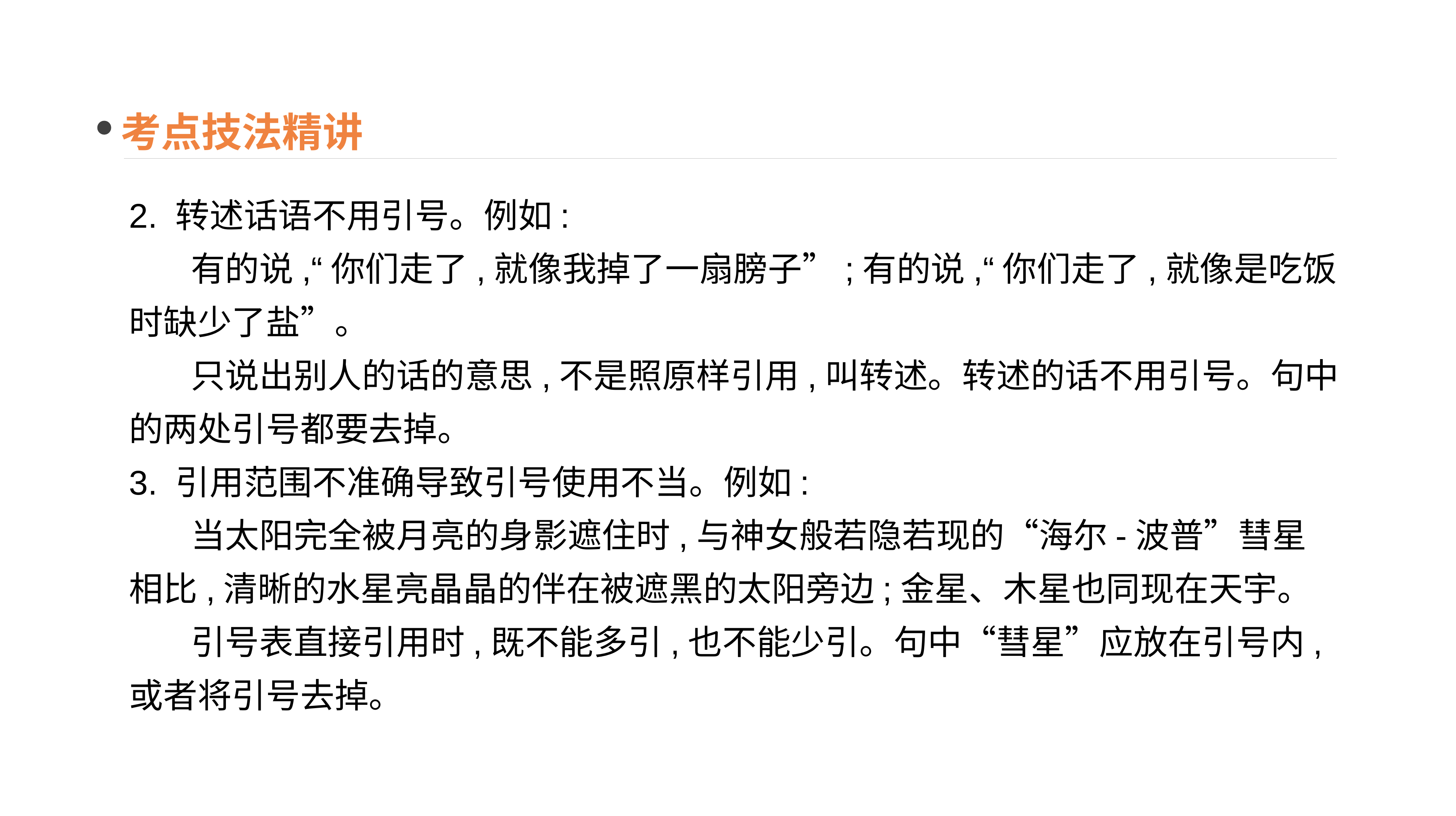

考点技法精讲

2. 转述话语不用引号。例如:
       有的说,“你们走了,就像我掉了一扇膀子”;有的说,“你们走了,就像是吃饭时缺少了盐”。
       只说出别人的话的意思,不是照原样引用,叫转述。转述的话不用引号。句中的两处引号都要去掉。
3. 引用范围不准确导致引号使用不当。例如:
       当太阳完全被月亮的身影遮住时,与神女般若隐若现的“海尔-波普”彗星相比,清晰的水星亮晶晶的伴在被遮黑的太阳旁边;金星、木星也同现在天宇。
       引号表直接引用时,既不能多引,也不能少引。句中“彗星”应放在引号内,或者将引号去掉。